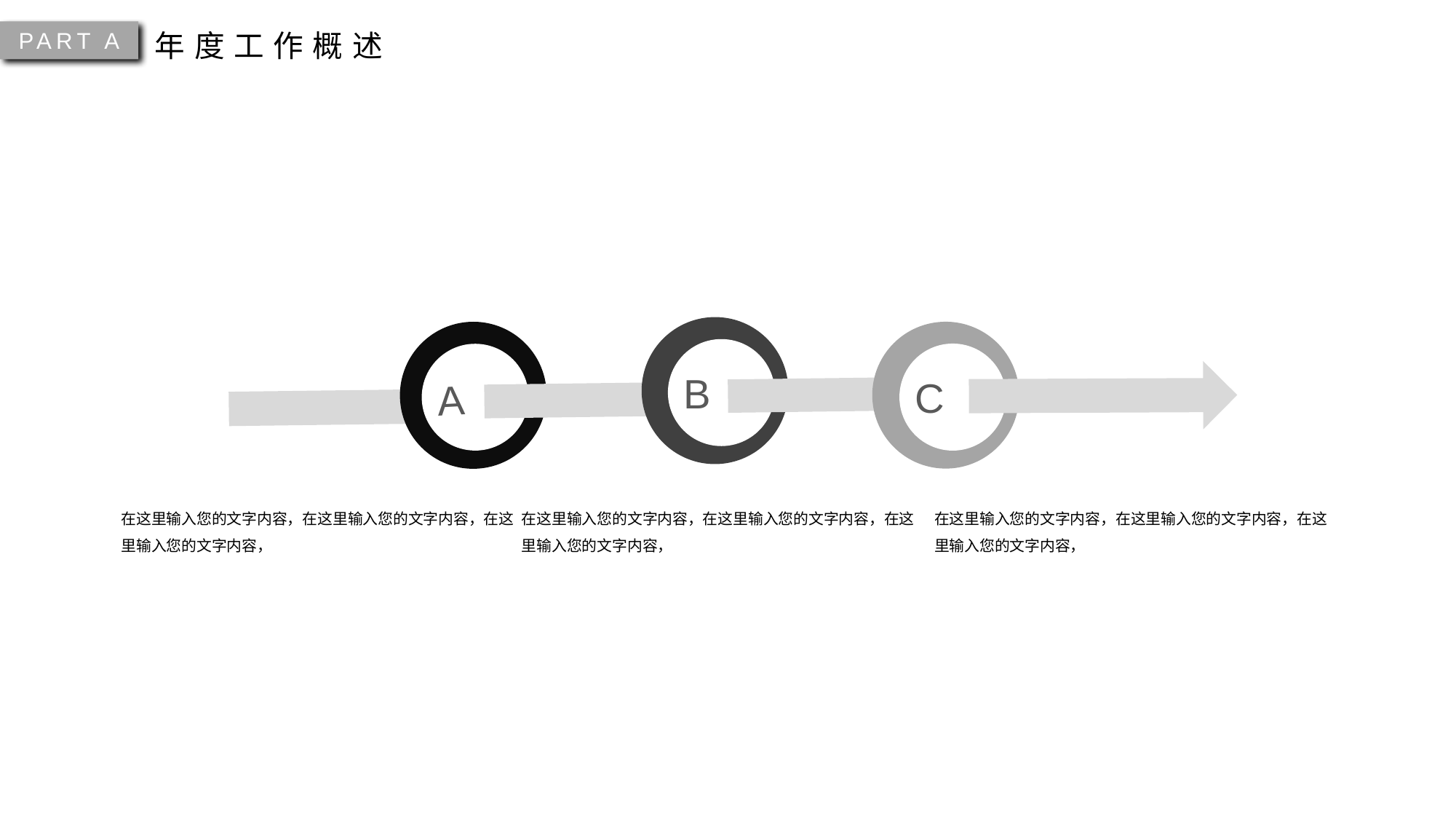

PART A
年度工作概述

B
C
A

在这里输入您的文字内容，在这里输入您的文字内容，在这里输入您的文字内容，
在这里输入您的文字内容，在这里输入您的文字内容，在这里输入您的文字内容，
在这里输入您的文字内容，在这里输入您的文字内容，在这里输入您的文字内容，